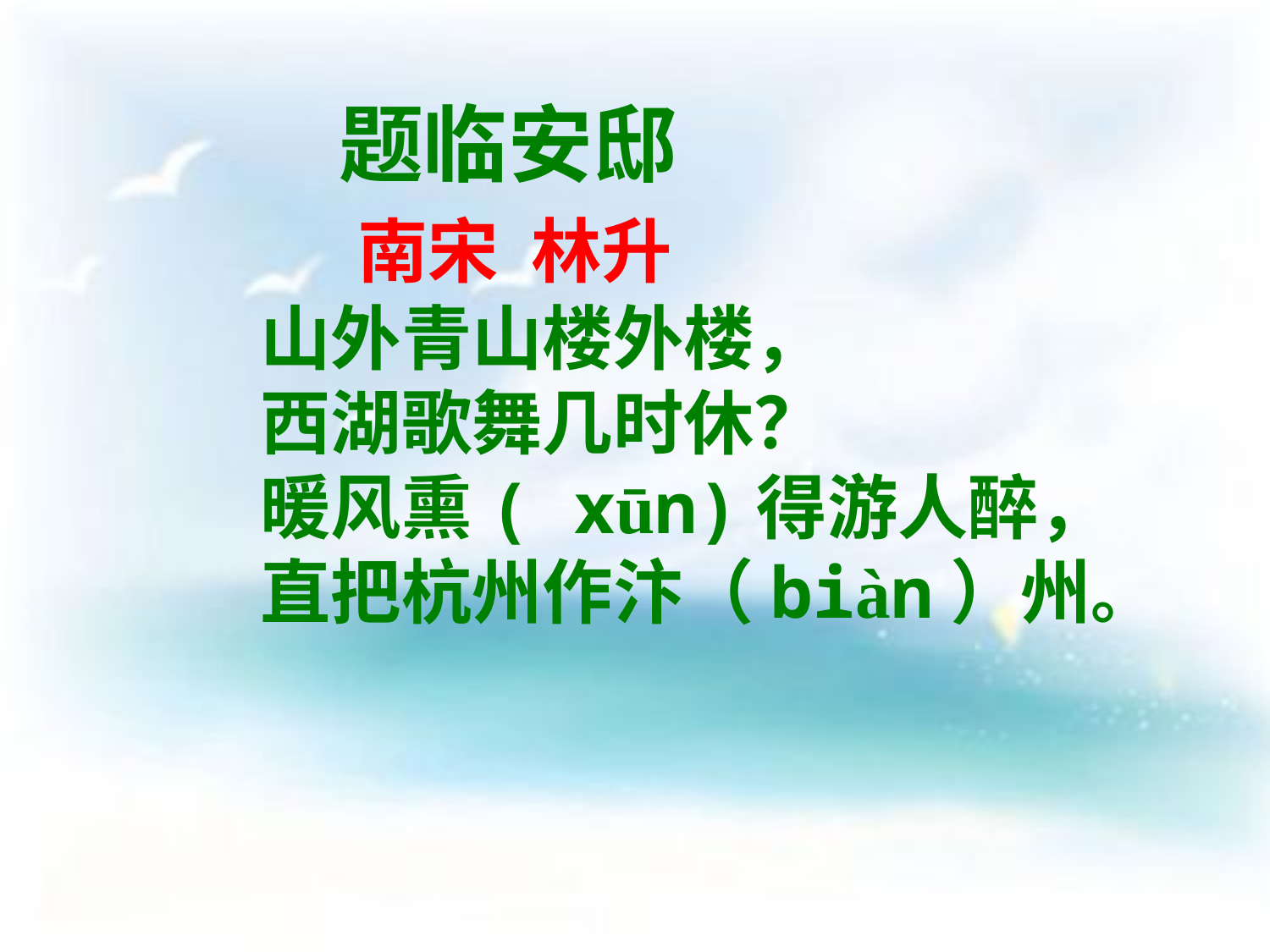

题临安邸
    南宋  林升
山外青山楼外楼，
西湖歌舞几时休？
暖风熏( xūn)得游人醉，
直把杭州作汴（biàn）州。